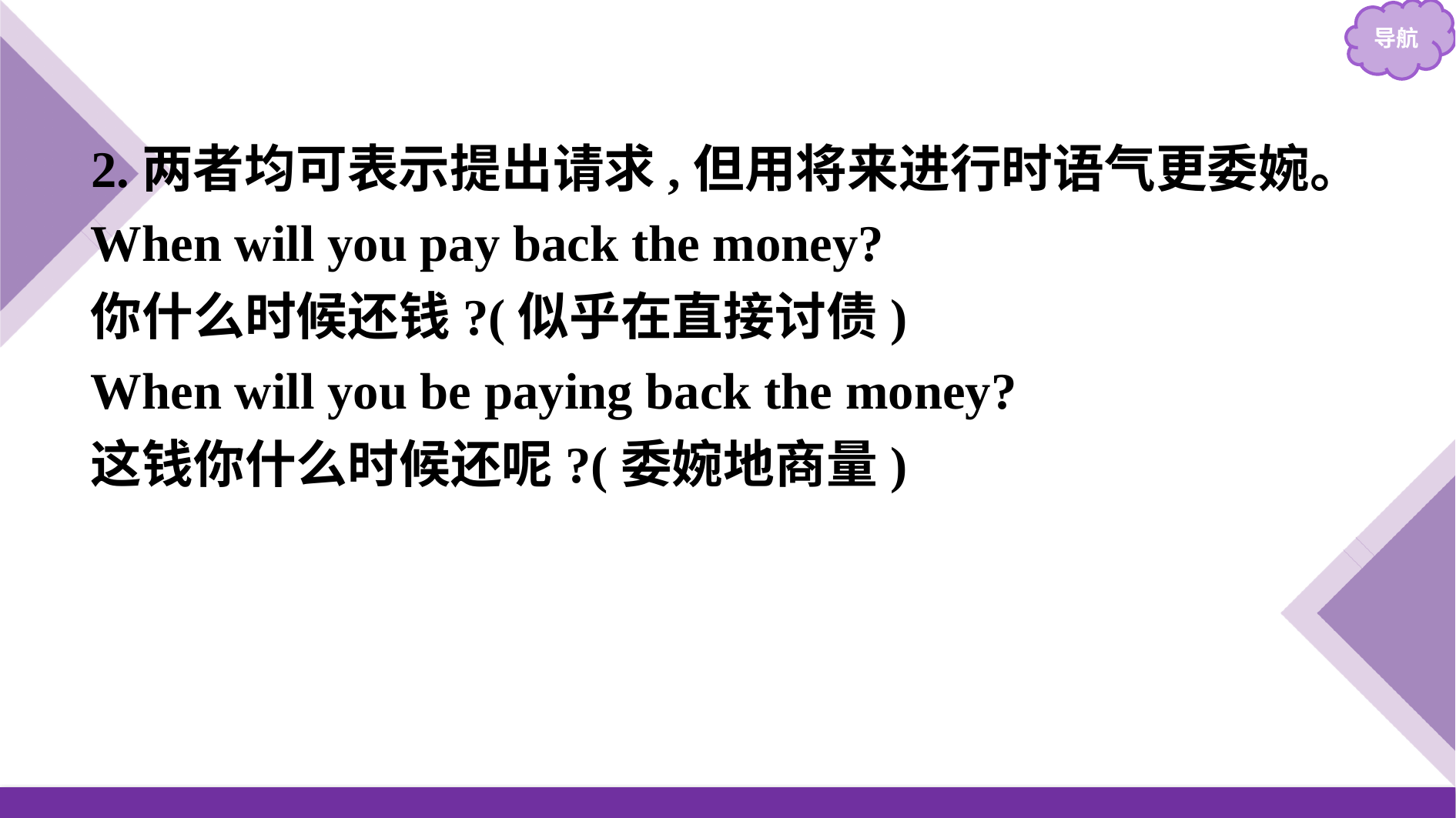

2.两者均可表示提出请求,但用将来进行时语气更委婉。
When will you pay back the money?
你什么时候还钱?(似乎在直接讨债)
When will you be paying back the money?
这钱你什么时候还呢?(委婉地商量)